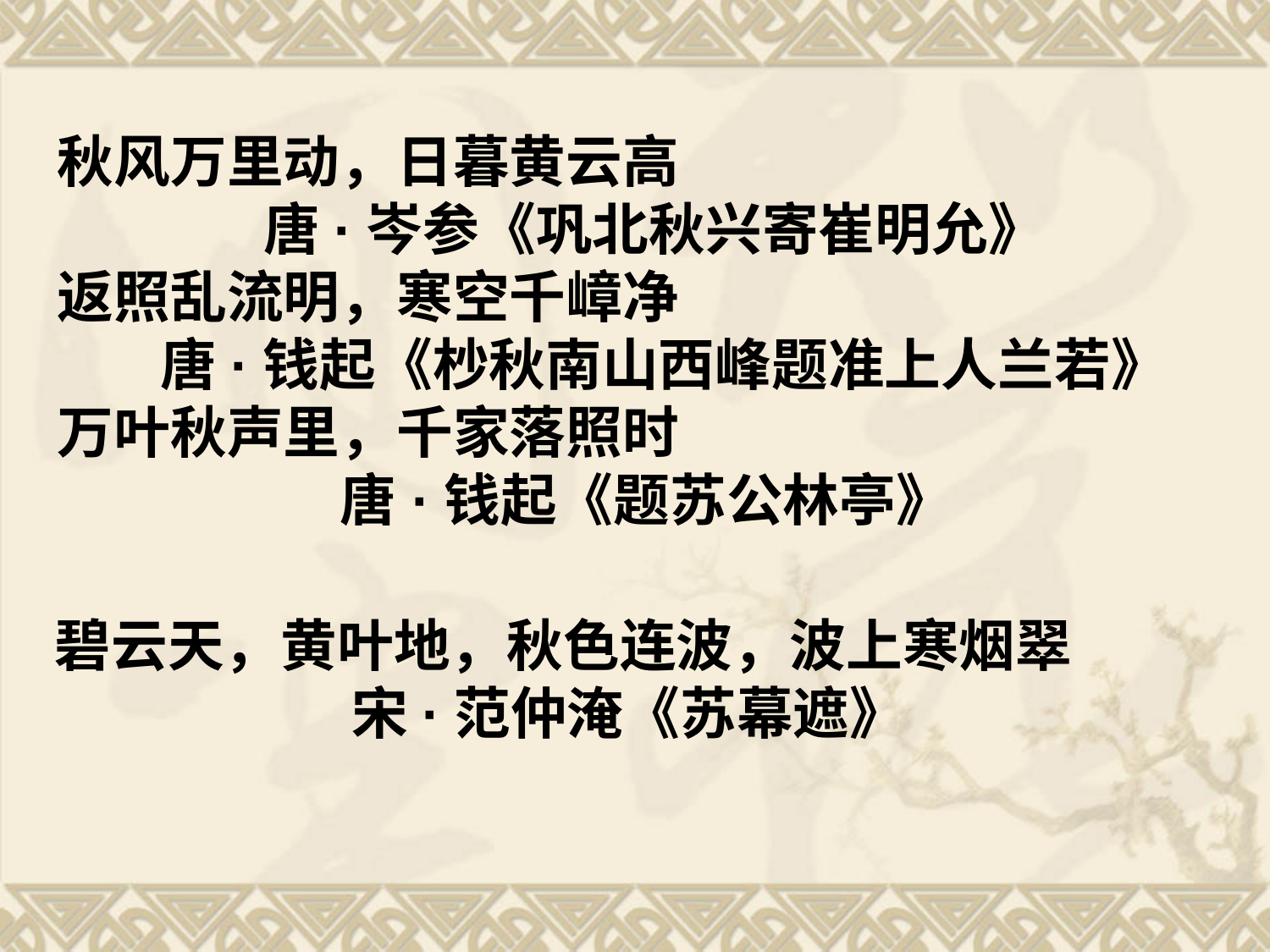

秋风万里动，日暮黄云高
                唐·岑参《巩北秋兴寄崔明允》
返照乱流明，寒空千嶂净
        唐·钱起《杪秋南山西峰题准上人兰若》
万叶秋声里，千家落照时
                      唐·钱起《题苏公林亭》
碧云天，黄叶地，秋色连波，波上寒烟翠
                       宋·范仲淹《苏幕遮》